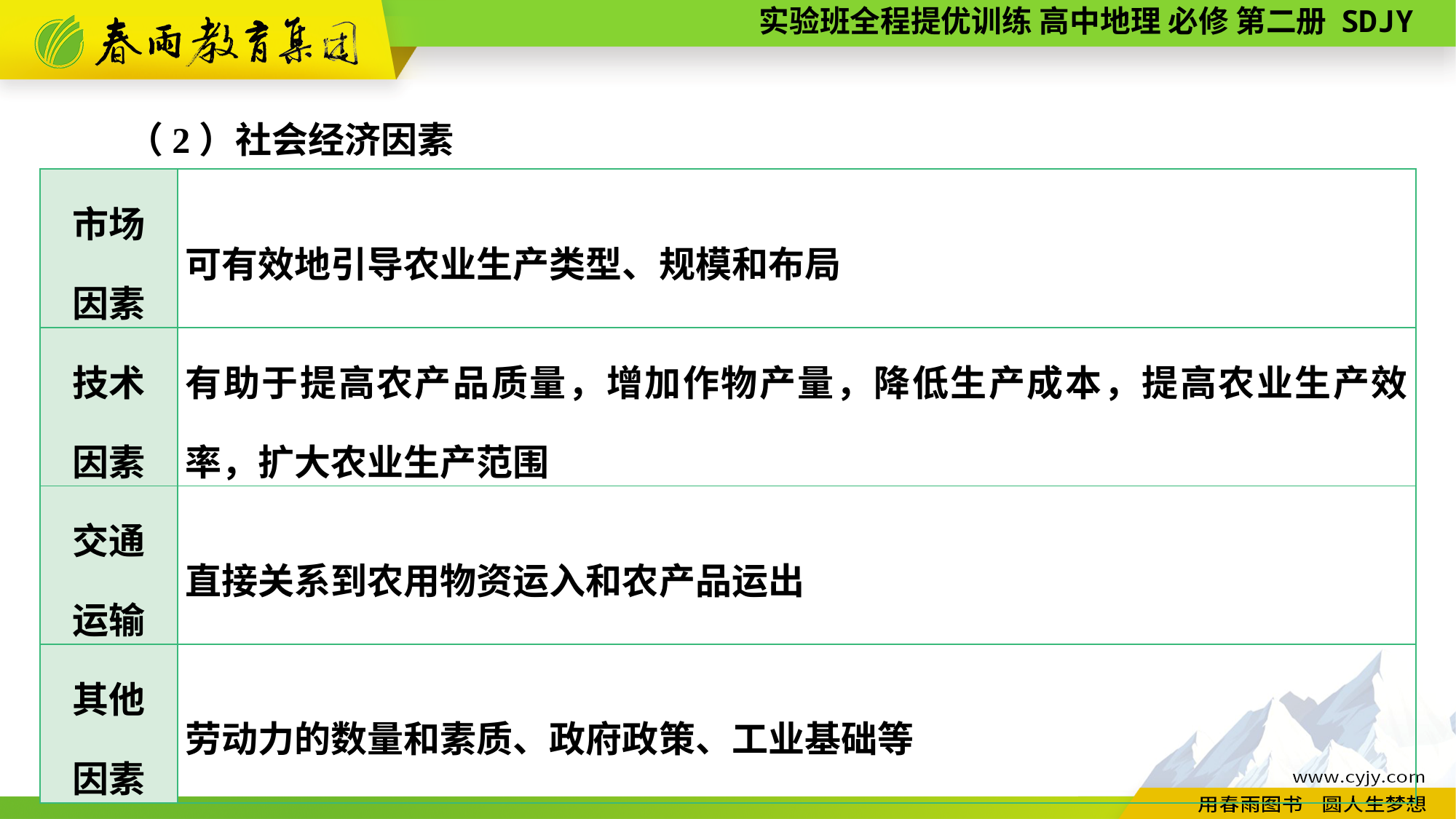

（2）社会经济因素
| 市场 因素 | 可有效地引导农业生产类型、规模和布局 |
| --- | --- |
| 技术 因素 | 有助于提高农产品质量，增加作物产量，降低生产成本，提高农业生产效率，扩大农业生产范围 |
| 交通 运输 | 直接关系到农用物资运入和农产品运出 |
| 其他 因素 | 劳动力的数量和素质、政府政策、工业基础等 |